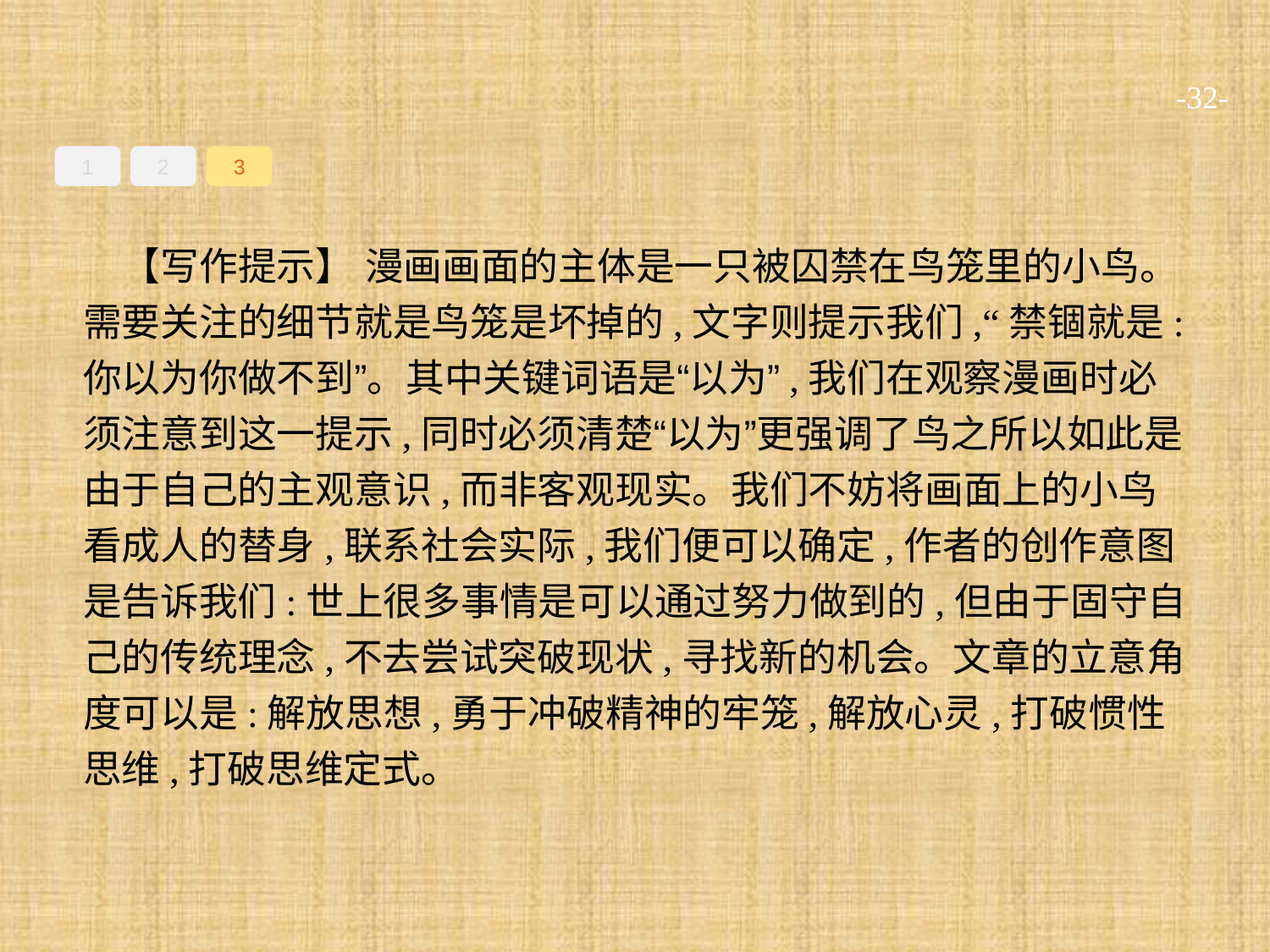

-32-
1
2
3
【写作提示】 漫画画面的主体是一只被囚禁在鸟笼里的小鸟。需要关注的细节就是鸟笼是坏掉的,文字则提示我们,“禁锢就是:你以为你做不到”。其中关键词语是“以为”,我们在观察漫画时必须注意到这一提示,同时必须清楚“以为”更强调了鸟之所以如此是由于自己的主观意识,而非客观现实。我们不妨将画面上的小鸟看成人的替身,联系社会实际,我们便可以确定,作者的创作意图是告诉我们:世上很多事情是可以通过努力做到的,但由于固守自己的传统理念,不去尝试突破现状,寻找新的机会。文章的立意角度可以是:解放思想,勇于冲破精神的牢笼,解放心灵,打破惯性思维,打破思维定式。